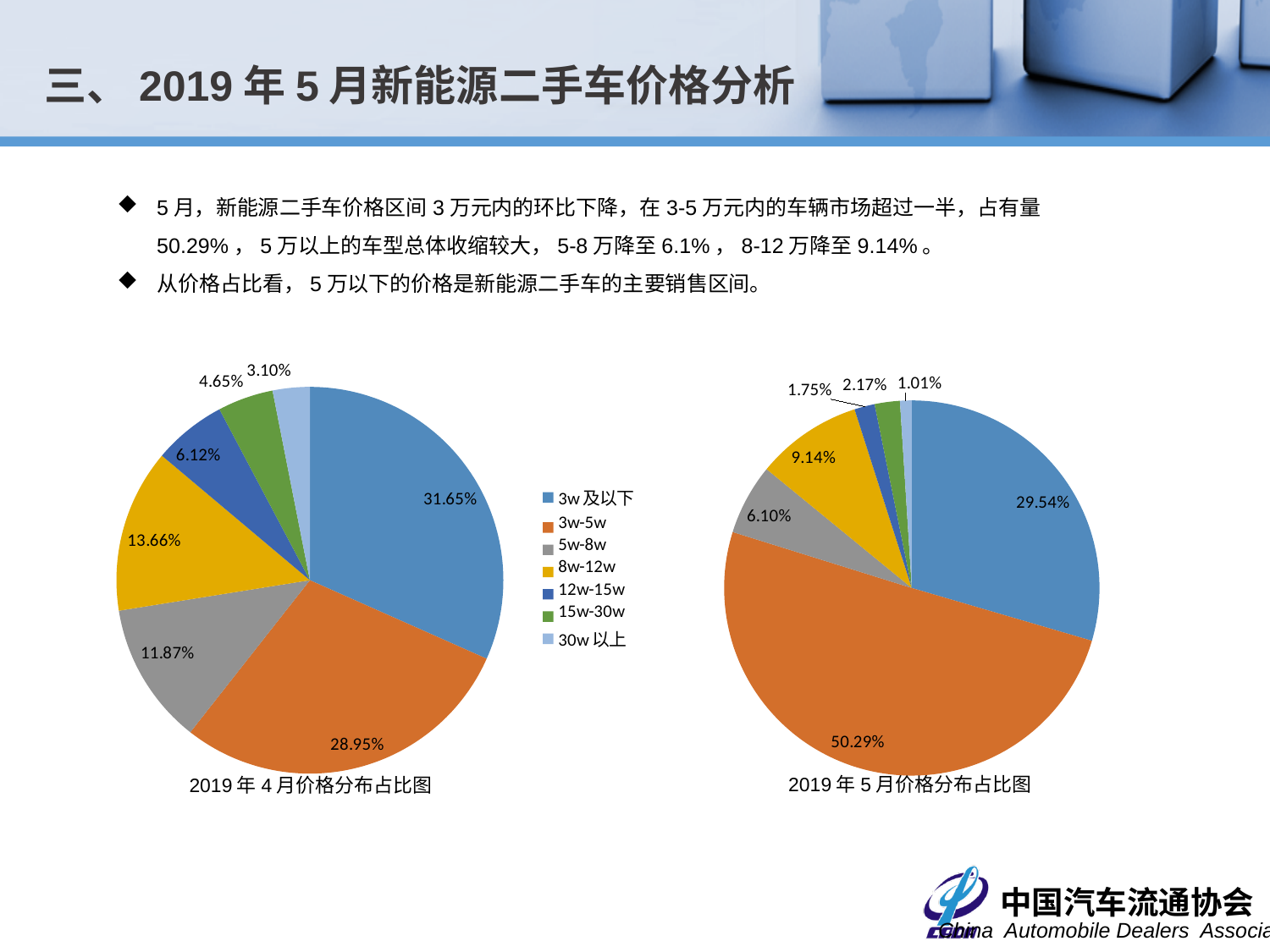

三、2019年5月新能源二手车价格分析
5月，新能源二手车价格区间3万元内的环比下降，在3-5万元内的车辆市场超过一半，占有量50.29%，5万以上的车型总体收缩较大，5-8万降至6.1%，8-12万降至9.14%。
从价格占比看，5万以下的价格是新能源二手车的主要销售区间。

### Chart

| Category |
|---|

### Chart

| Category |  |
|---|---|
| 3w及以下 | 797.0 |
| 3w-5w | 729.0 |
| 5w-8w | 299.0 |
| 8w-12w | 344.0 |
| 12w-15w | 154.0 |
| 15w-30w | 117.0 |
| 30w以上 | 78.0 |

### Chart

| Category |  |
|---|---|
| 3w及以下 | 1347.0 |
| 3w-5w | 2293.0 |
| 5w-8w | 278.0 |
| 8w-12w | 417.0 |
| 12w-15w | 80.0 |
| 15w-30w | 99.0 |
| 30w以上 | 46.0 |
2019年5月价格分布占比图
2019年4月价格分布占比图